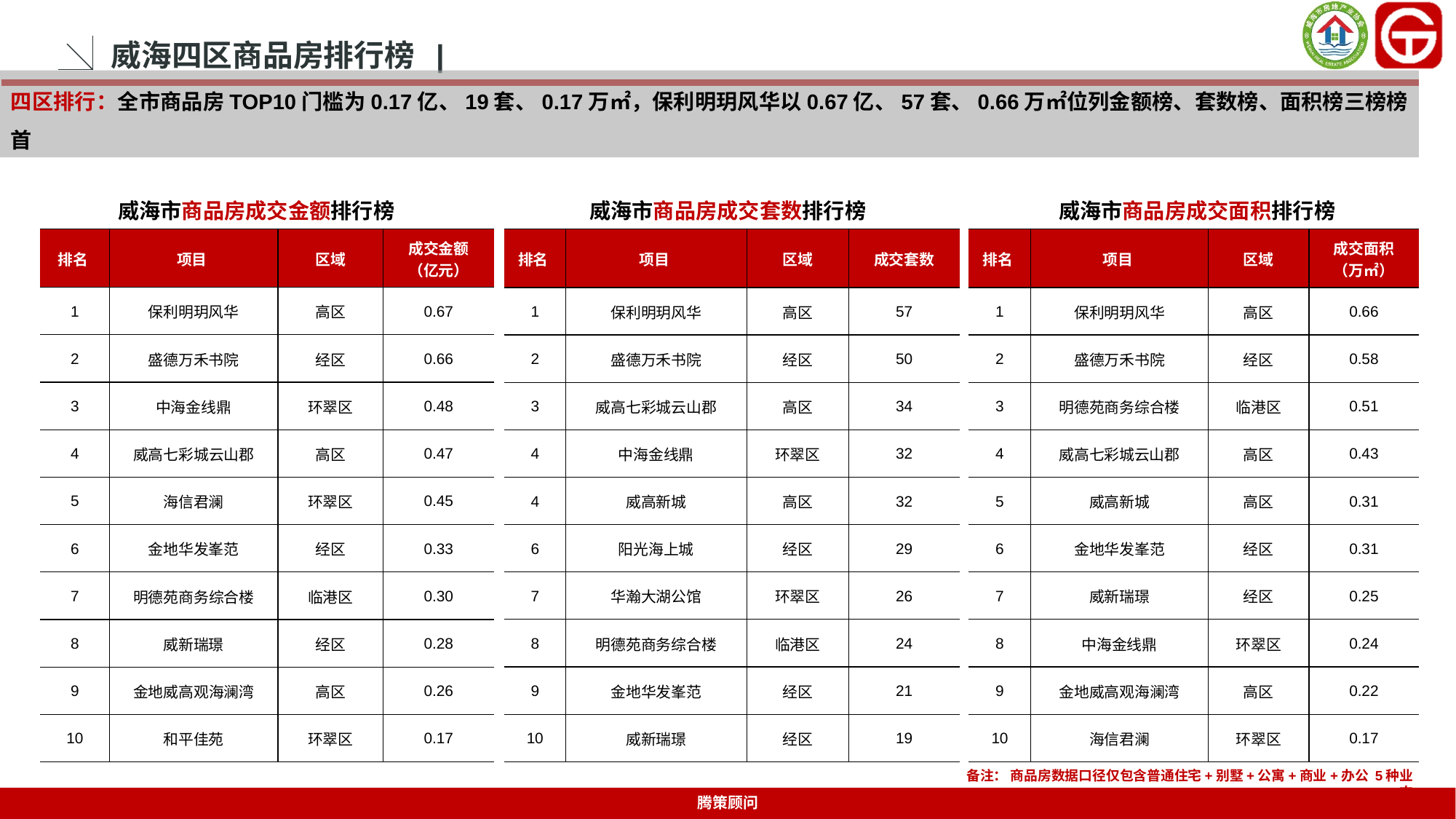

威海四区商品房排行榜  |
四区排行：全市商品房TOP10门槛为0.17亿、19套、0.17万㎡，保利明玥风华以0.67亿、57套、0.66万㎡位列金额榜、套数榜、面积榜三榜榜首
威海市商品房成交金额排行榜
威海市商品房成交套数排行榜
威海市商品房成交面积排行榜
| 排名 | 项目 | 区域 | 成交套数 |
| --- | --- | --- | --- |
| 1 | 保利明玥风华 | 高区 | 57 |
| 2 | 盛德万禾书院 | 经区 | 50 |
| 3 | 威高七彩城云山郡 | 高区 | 34 |
| 4 | 中海金线鼎 | 环翠区 | 32 |
| 4 | 威高新城 | 高区 | 32 |
| 6 | 阳光海上城 | 经区 | 29 |
| 7 | 华瀚大湖公馆 | 环翠区 | 26 |
| 8 | 明德苑商务综合楼 | 临港区 | 24 |
| 9 | 金地华发峯范 | 经区 | 21 |
| 10 | 威新瑞璟 | 经区 | 19 |
| 排名 | 项目 | 区域 | 成交面积 （万㎡） |
| --- | --- | --- | --- |
| 1 | 保利明玥风华 | 高区 | 0.66 |
| 2 | 盛德万禾书院 | 经区 | 0.58 |
| 3 | 明德苑商务综合楼 | 临港区 | 0.51 |
| 4 | 威高七彩城云山郡 | 高区 | 0.43 |
| 5 | 威高新城 | 高区 | 0.31 |
| 6 | 金地华发峯范 | 经区 | 0.31 |
| 7 | 威新瑞璟 | 经区 | 0.25 |
| 8 | 中海金线鼎 | 环翠区 | 0.24 |
| 9 | 金地威高观海澜湾 | 高区 | 0.22 |
| 10 | 海信君澜 | 环翠区 | 0.17 |
| 排名 | 项目 | 区域 | 成交金额 （亿元） |
| --- | --- | --- | --- |
| 1 | 保利明玥风华 | 高区 | 0.67 |
| 2 | 盛德万禾书院 | 经区 | 0.66 |
| 3 | 中海金线鼎 | 环翠区 | 0.48 |
| 4 | 威高七彩城云山郡 | 高区 | 0.47 |
| 5 | 海信君澜 | 环翠区 | 0.45 |
| 6 | 金地华发峯范 | 经区 | 0.33 |
| 7 | 明德苑商务综合楼 | 临港区 | 0.30 |
| 8 | 威新瑞璟 | 经区 | 0.28 |
| 9 | 金地威高观海澜湾 | 高区 | 0.26 |
| 10 | 和平佳苑 | 环翠区 | 0.17 |

备注： 商品房数据口径仅包含普通住宅+别墅+公寓+商业+办公 5种业态